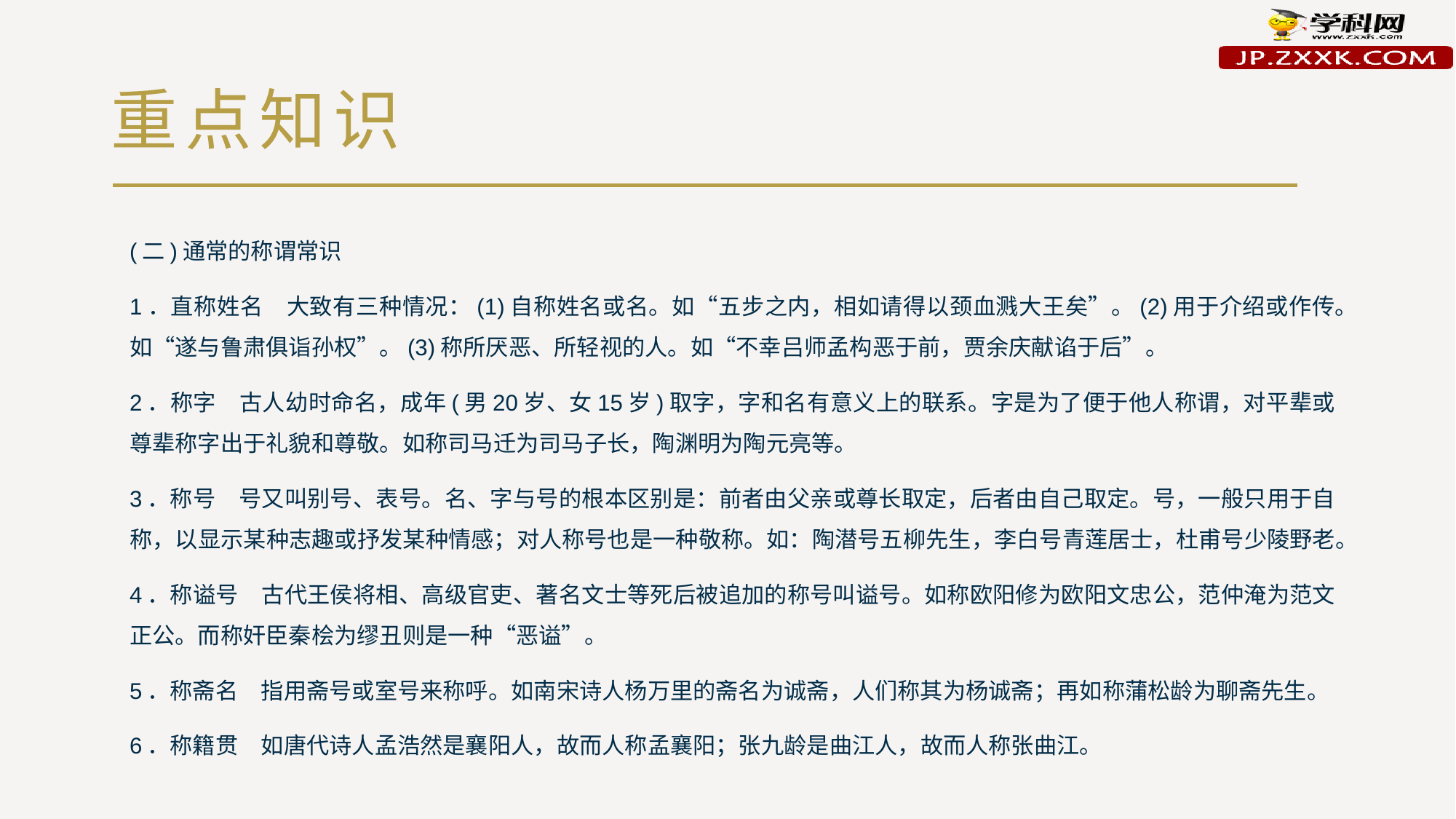

# 重点知识
(二)通常的称谓常识
1．直称姓名　大致有三种情况：(1)自称姓名或名。如“五步之内，相如请得以颈血溅大王矣”。(2)用于介绍或作传。如“遂与鲁肃俱诣孙权”。(3)称所厌恶、所轻视的人。如“不幸吕师孟构恶于前，贾余庆献谄于后”。
2．称字　古人幼时命名，成年(男20岁、女15岁)取字，字和名有意义上的联系。字是为了便于他人称谓，对平辈或尊辈称字出于礼貌和尊敬。如称司马迁为司马子长，陶渊明为陶元亮等。
3．称号　号又叫别号、表号。名、字与号的根本区别是：前者由父亲或尊长取定，后者由自己取定。号，一般只用于自称，以显示某种志趣或抒发某种情感；对人称号也是一种敬称。如：陶潜号五柳先生，李白号青莲居士，杜甫号少陵野老。
4．称谥号　古代王侯将相、高级官吏、著名文士等死后被追加的称号叫谥号。如称欧阳修为欧阳文忠公，范仲淹为范文正公。而称奸臣秦桧为缪丑则是一种“恶谥”。
5．称斋名　指用斋号或室号来称呼。如南宋诗人杨万里的斋名为诚斋，人们称其为杨诚斋；再如称蒲松龄为聊斋先生。
6．称籍贯　如唐代诗人孟浩然是襄阳人，故而人称孟襄阳；张九龄是曲江人，故而人称张曲江。